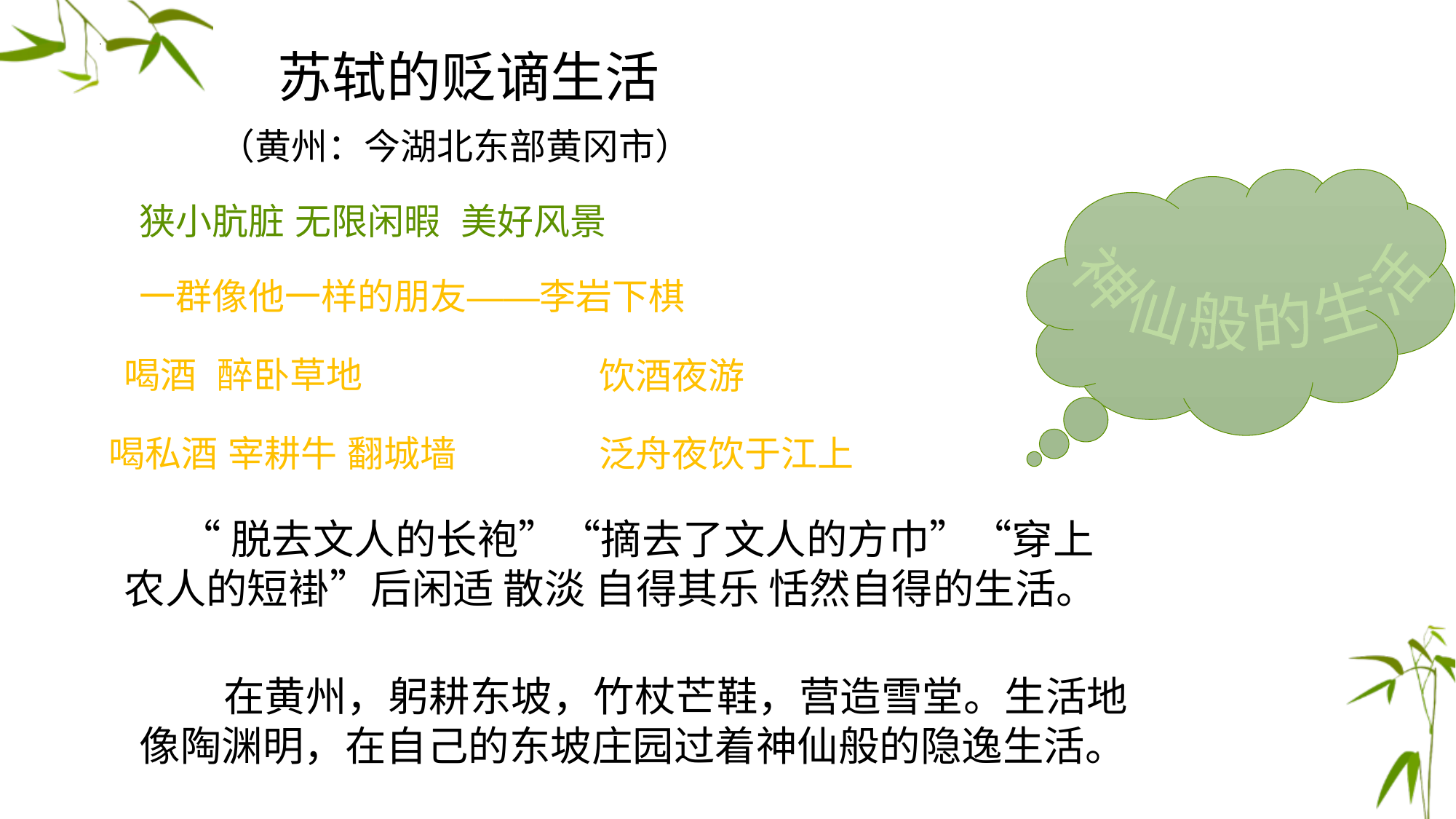

苏轼的贬谪生活
（黄州：今湖北东部黄冈市）

神仙般的生活
狭小肮脏 无限闲暇  美好风景
一群像他一样的朋友——李岩下棋
喝酒  醉卧草地
饮酒夜游
泛舟夜饮于江上
喝私酒 宰耕牛 翻城墙
      “脱去文人的长袍”“摘去了文人的方巾”“穿上农人的短褂”后闲适 散淡 自得其乐 恬然自得的生活。
        在黄州，躬耕东坡，竹杖芒鞋，营造雪堂。生活地像陶渊明，在自己的东坡庄园过着神仙般的隐逸生活。